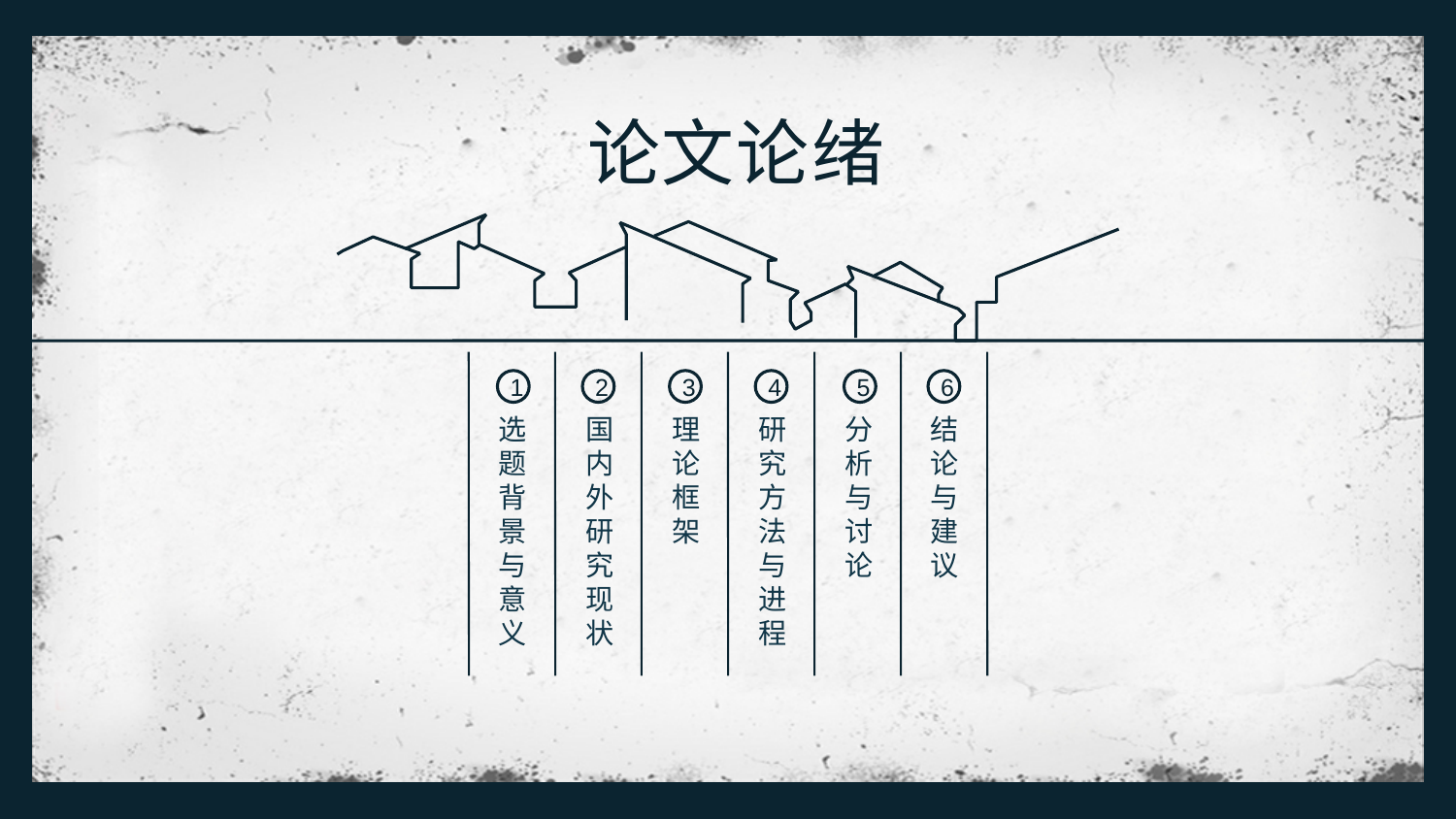

论
文
论
绪

1
选题背景与意义
2
国内外研究现状
3
理论框架
4
研究方法与进程
5
分析与讨论
6
结论与建议